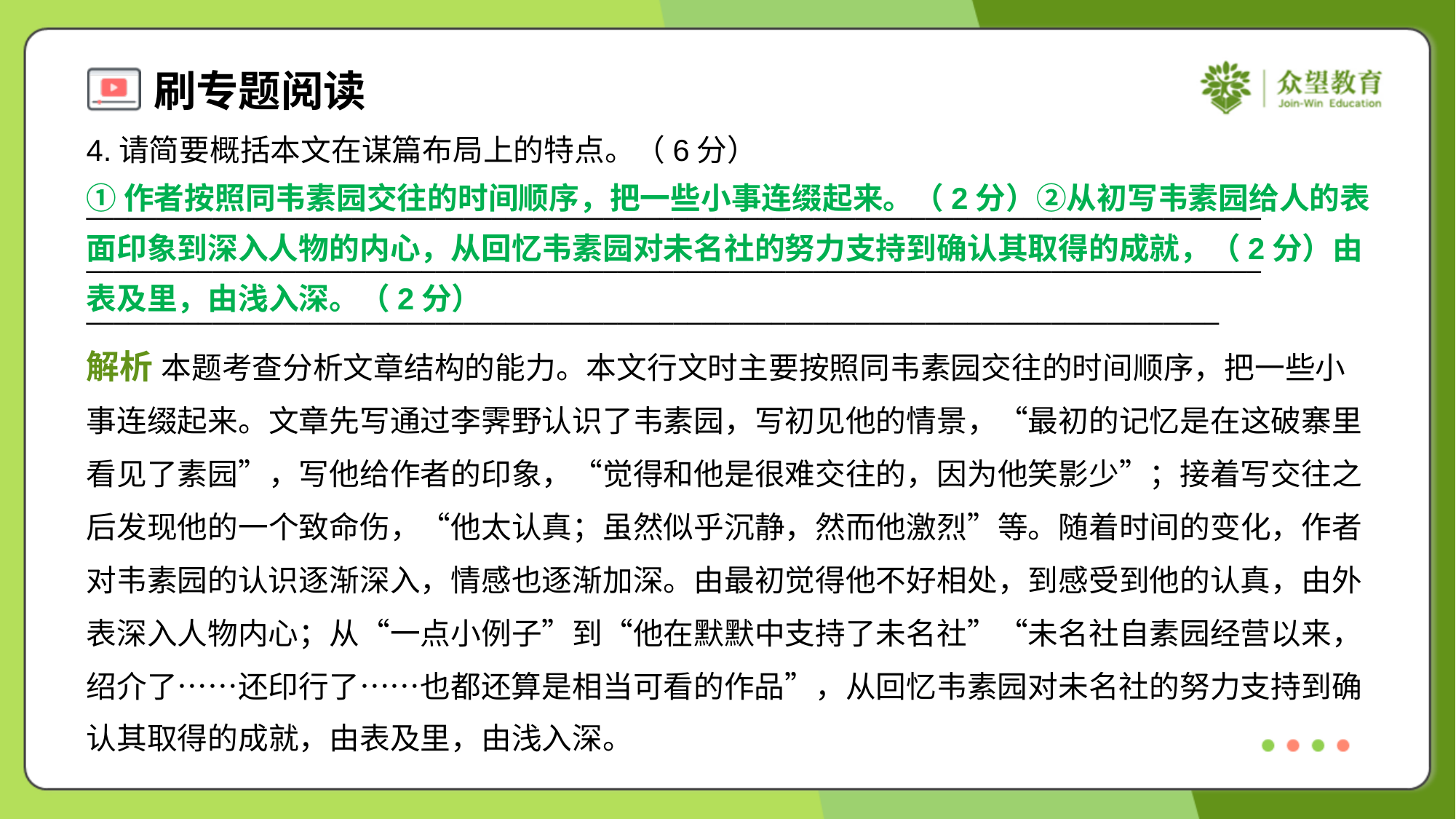

4.请简要概括本文在谋篇布局上的特点。（6分）
①作者按照同韦素园交往的时间顺序，把一些小事连缀起来。（2分）②从初写韦素园给人的表
面印象到深入人物的内心，从回忆韦素园对未名社的努力支持到确认其取得的成就，（2分）由
表及里，由浅入深。（2分）
____________________________________________________________________________________
____________________________________________________________________________________
_________________________________________________________________________________
解析 本题考查分析文章结构的能力。本文行文时主要按照同韦素园交往的时间顺序，把一些小
事连缀起来。文章先写通过李霁野认识了韦素园，写初见他的情景，“最初的记忆是在这破寨里
看见了素园”，写他给作者的印象，“觉得和他是很难交往的，因为他笑影少”；接着写交往之
后发现他的一个致命伤，“他太认真；虽然似乎沉静，然而他激烈”等。随着时间的变化，作者
对韦素园的认识逐渐深入，情感也逐渐加深。由最初觉得他不好相处，到感受到他的认真，由外
表深入人物内心；从“一点小例子”到“他在默默中支持了未名社”“未名社自素园经营以来，
绍介了……还印行了……也都还算是相当可看的作品”，从回忆韦素园对未名社的努力支持到确
认其取得的成就，由表及里，由浅入深。